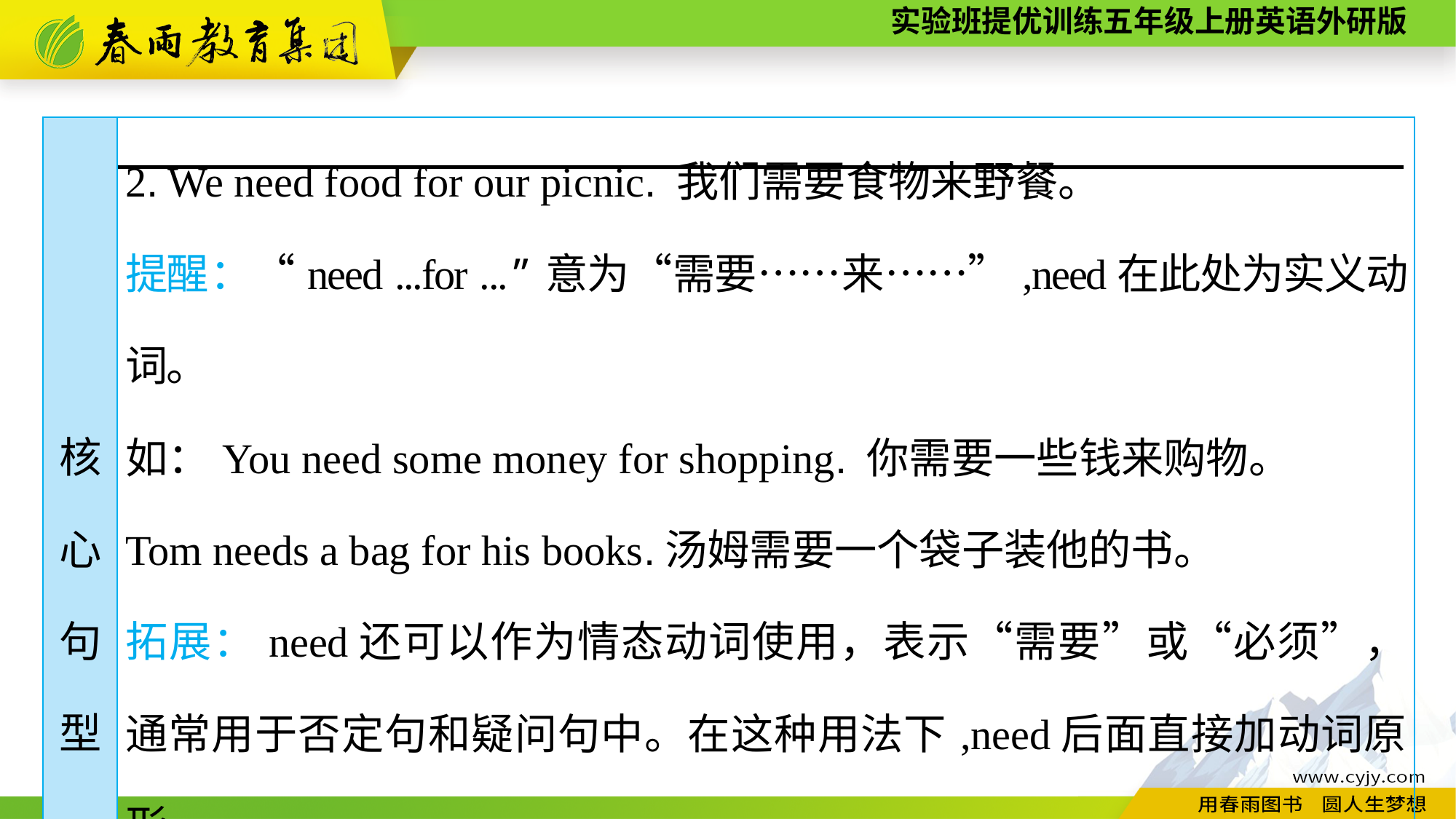

| 核 心 句 型 | 2. We need food for our picnic. 我们需要食物来野餐。 提醒：“need ...for ...”意为“需要……来……”,need在此处为实义动词。 如：You need some money for shopping. 你需要一些钱来购物。 Tom needs a bag for his books.汤姆需要一个袋子装他的书。 拓展：need还可以作为情态动词使用，表示“需要”或“必须”，通常用于否定句和疑问句中。在这种用法下,need后面直接加动词原形。 如：You needn’t finish the work today. 你不必今天完成这项工作。 Need I come tomorrow? 我明天需要来吗? |
| --- | --- |